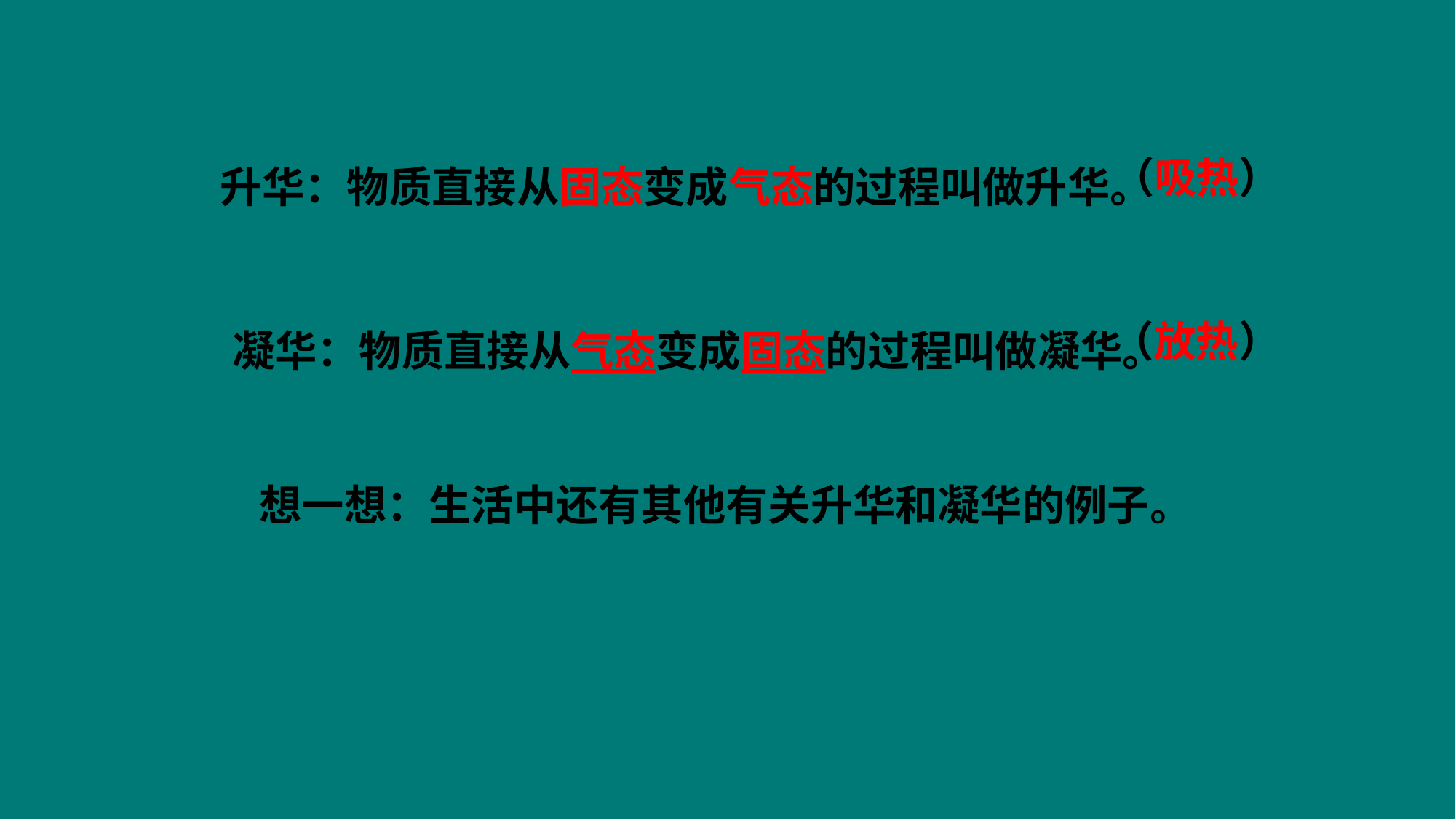

（吸热）
升华：物质直接从固态变成气态的过程叫做升华。
（放热）
凝华：物质直接从气态变成固态的过程叫做凝华。
想一想：生活中还有其他有关升华和凝华的例子。